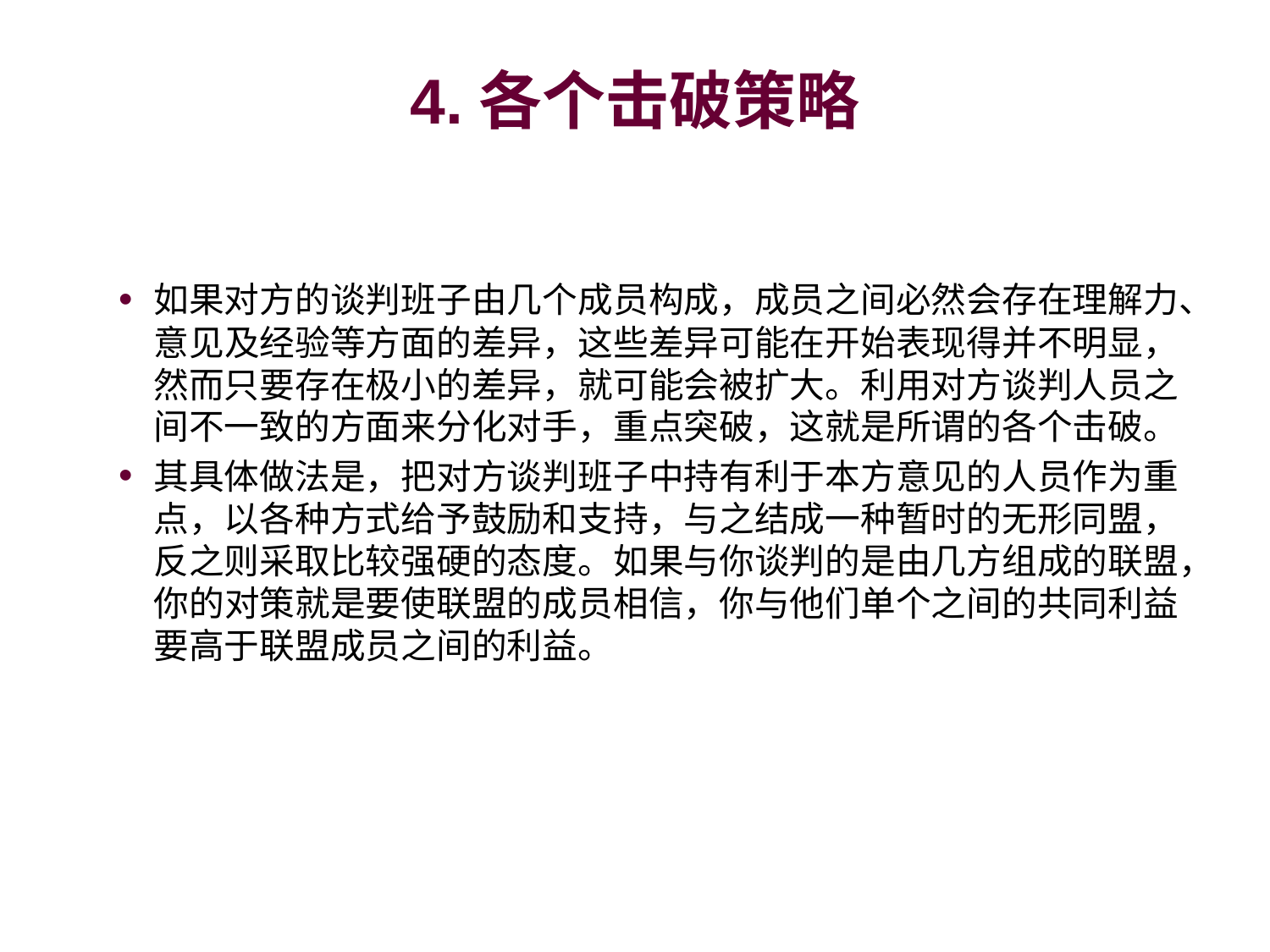

# 4.各个击破策略

如果对方的谈判班子由几个成员构成，成员之间必然会存在理解力、意见及经验等方面的差异，这些差异可能在开始表现得并不明显，然而只要存在极小的差异，就可能会被扩大。利用对方谈判人员之间不一致的方面来分化对手，重点突破，这就是所谓的各个击破。
其具体做法是，把对方谈判班子中持有利于本方意见的人员作为重点，以各种方式给予鼓励和支持，与之结成一种暂时的无形同盟，反之则采取比较强硬的态度。如果与你谈判的是由几方组成的联盟，你的对策就是要使联盟的成员相信，你与他们单个之间的共同利益要高于联盟成员之间的利益。